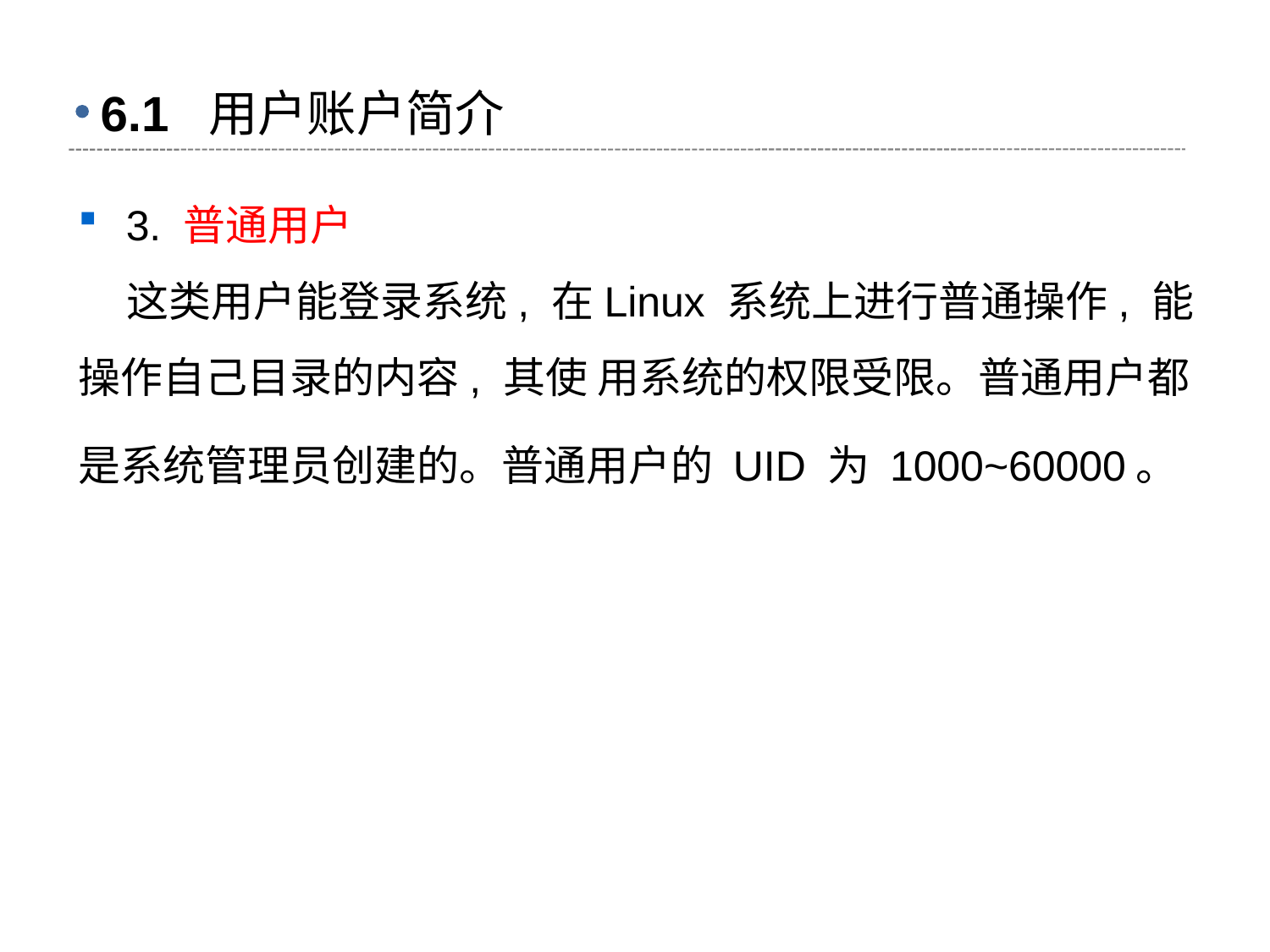

# 6.1  用户账户简介
3. 普通用户
    这类用户能登录系统, 在Linux 系统上进行普通操作, 能操作自己目录的内容, 其使 用系统的权限受限。普通用户都是系统管理员创建的。普通用户的 UID 为 1000~60000。